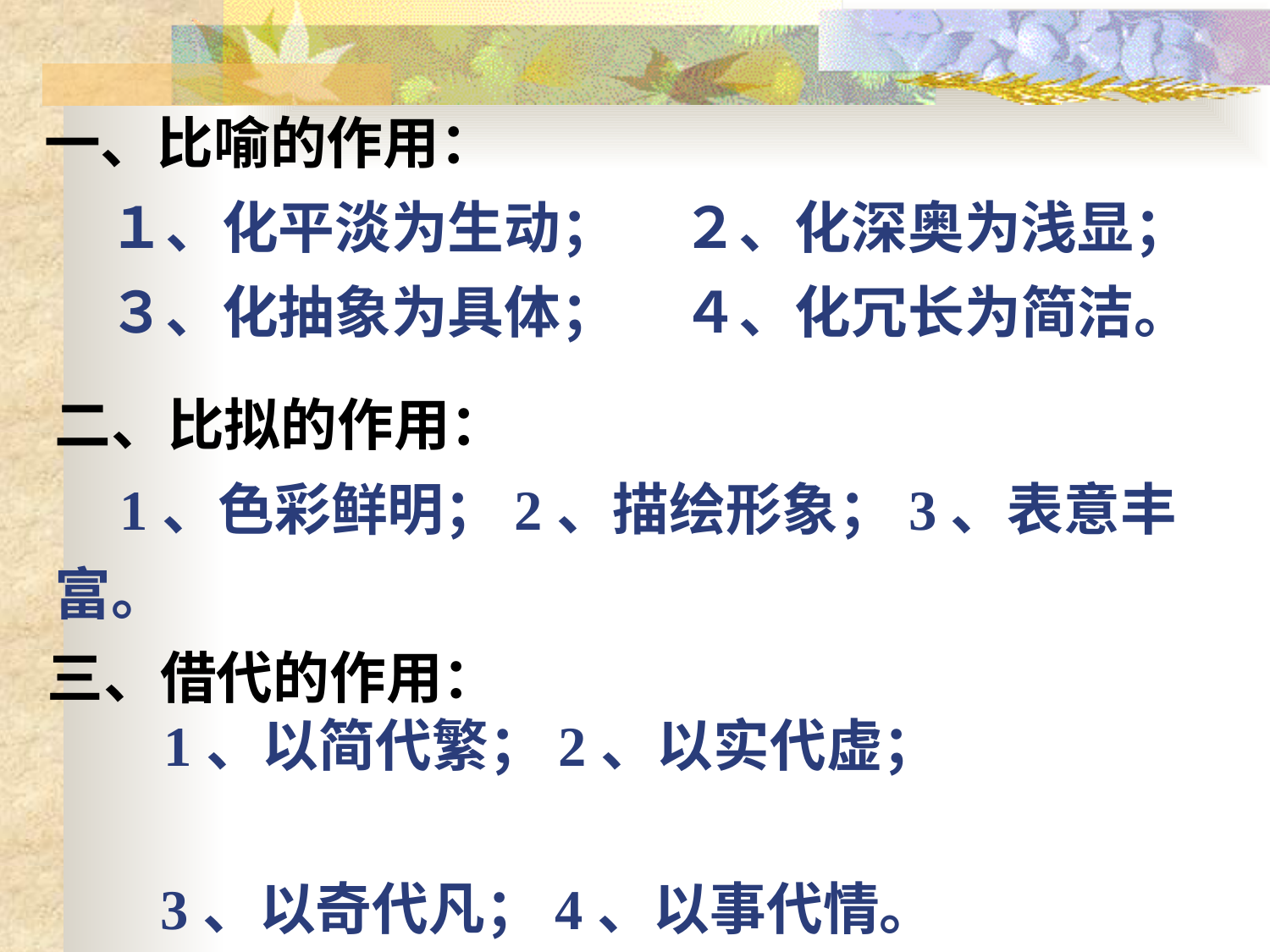

一、比喻的作用：
     １、化平淡为生动；     ２、化深奥为浅显；
     ３、化抽象为具体；     ４、化冗长为简洁。
二、比拟的作用：
    1、色彩鲜明；2、描绘形象；3、表意丰富。
三、借代的作用：
        1、以简代繁；2、以实代虚；
        3、以奇代凡；4、以事代情。